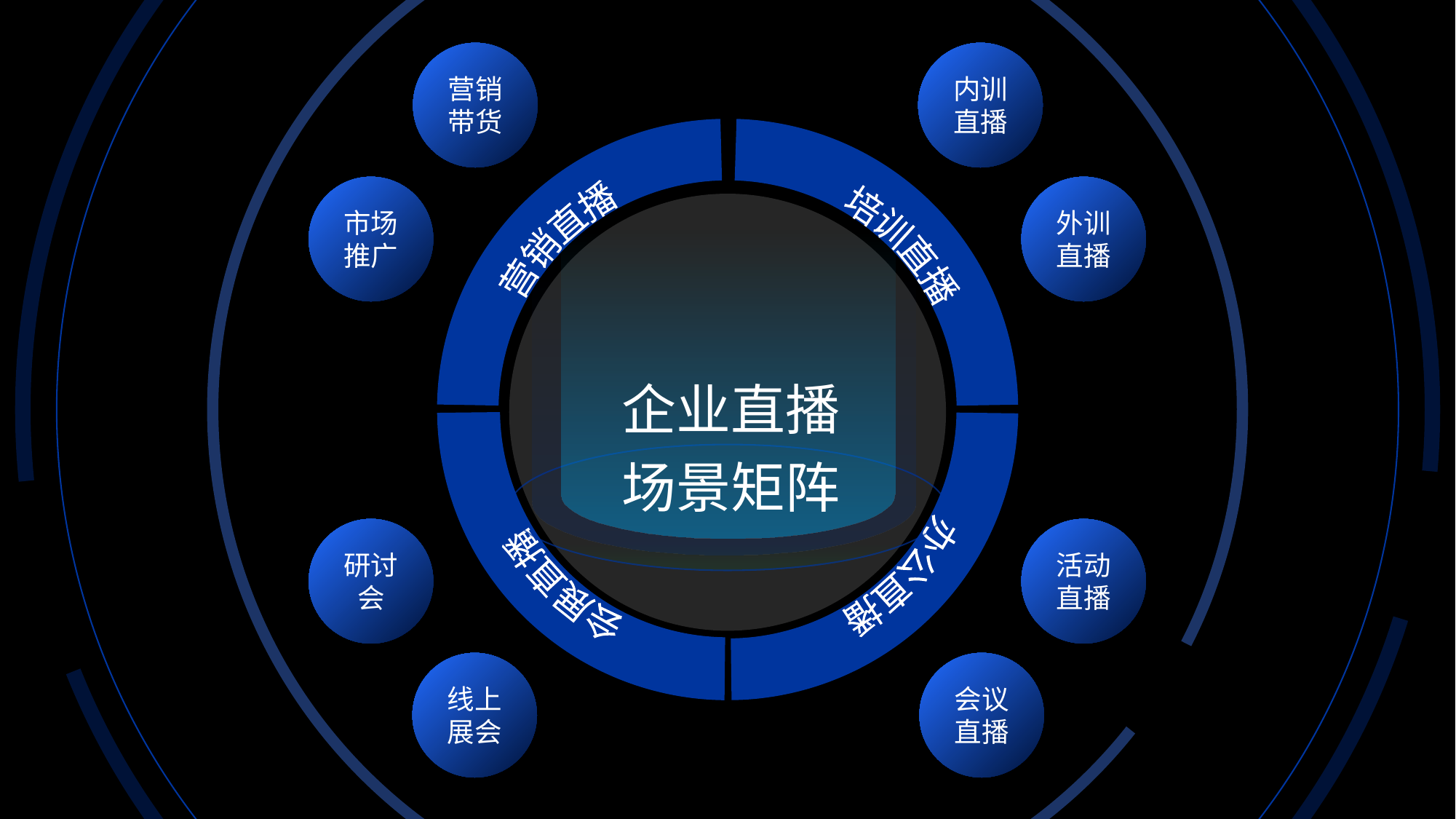

营销
带货
内训
直播

营销直播
会展直播
培训直播
办公直播
市场
推广
外训
直播

企业直播
场景矩阵

研讨
会
活动
直播
线上
展会
会议
直播